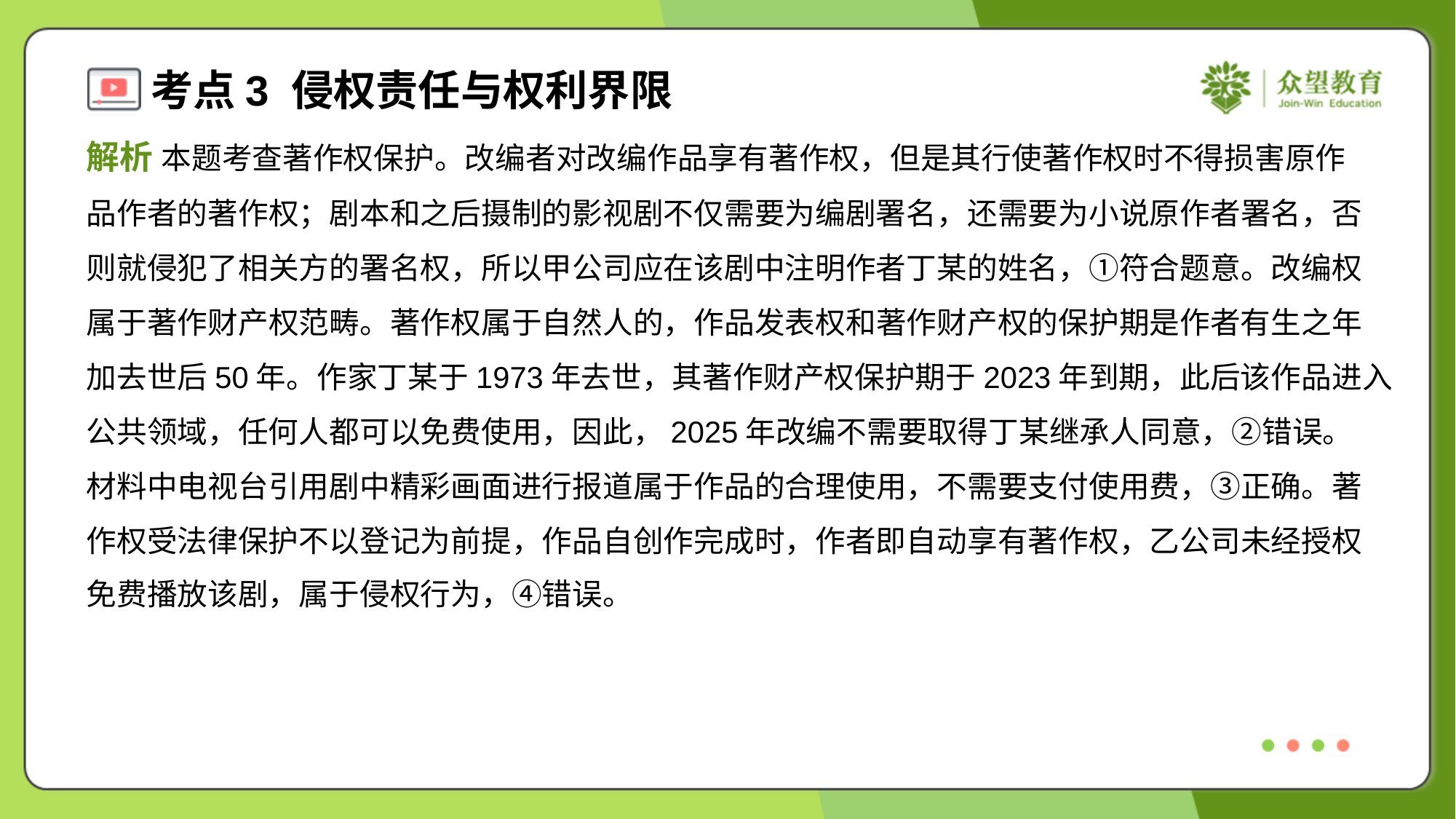

解析 本题考查著作权保护。改编者对改编作品享有著作权，但是其行使著作权时不得损害原作
品作者的著作权；剧本和之后摄制的影视剧不仅需要为编剧署名，还需要为小说原作者署名，否
则就侵犯了相关方的署名权，所以甲公司应在该剧中注明作者丁某的姓名，①符合题意。改编权
属于著作财产权范畴。著作权属于自然人的，作品发表权和著作财产权的保护期是作者有生之年
加去世后50年。作家丁某于1973年去世，其著作财产权保护期于2023年到期，此后该作品进入
公共领域，任何人都可以免费使用，因此，2025年改编不需要取得丁某继承人同意，②错误。
材料中电视台引用剧中精彩画面进行报道属于作品的合理使用，不需要支付使用费，③正确。著
作权受法律保护不以登记为前提，作品自创作完成时，作者即自动享有著作权，乙公司未经授权
免费播放该剧，属于侵权行为，④错误。